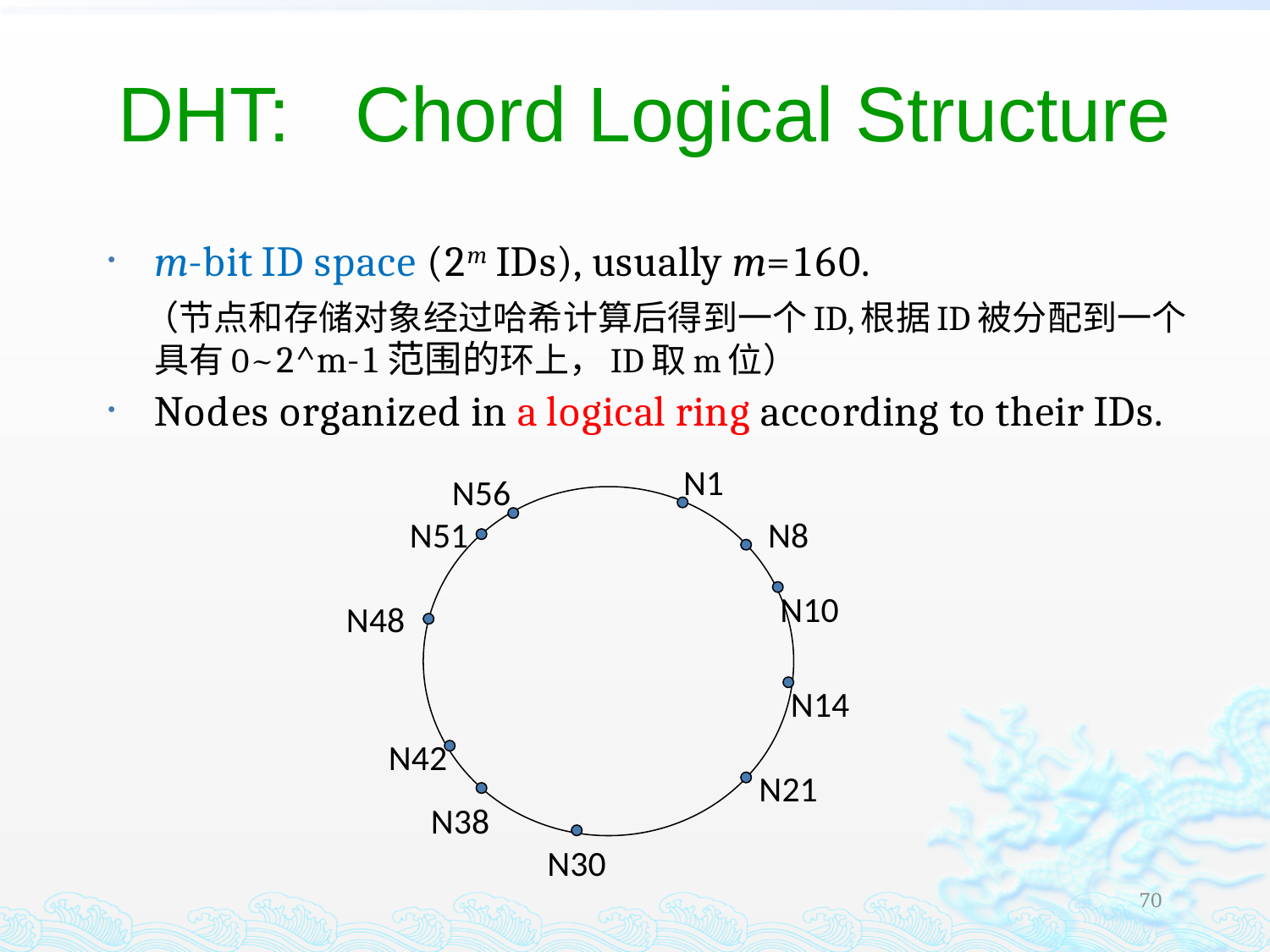

# DHT:   Chord Logical Structure
m-bit ID space (2m IDs), usually m=160.
   （节点和存储对象经过哈希计算后得到一个ID,根据ID被分配到一个具有0~2^m-1范围的环上，ID取m位）
Nodes organized in a logical ring according to their IDs.
N1
N56

N51
N8

N10
N48

N14
N42

N21

N38

N30
70